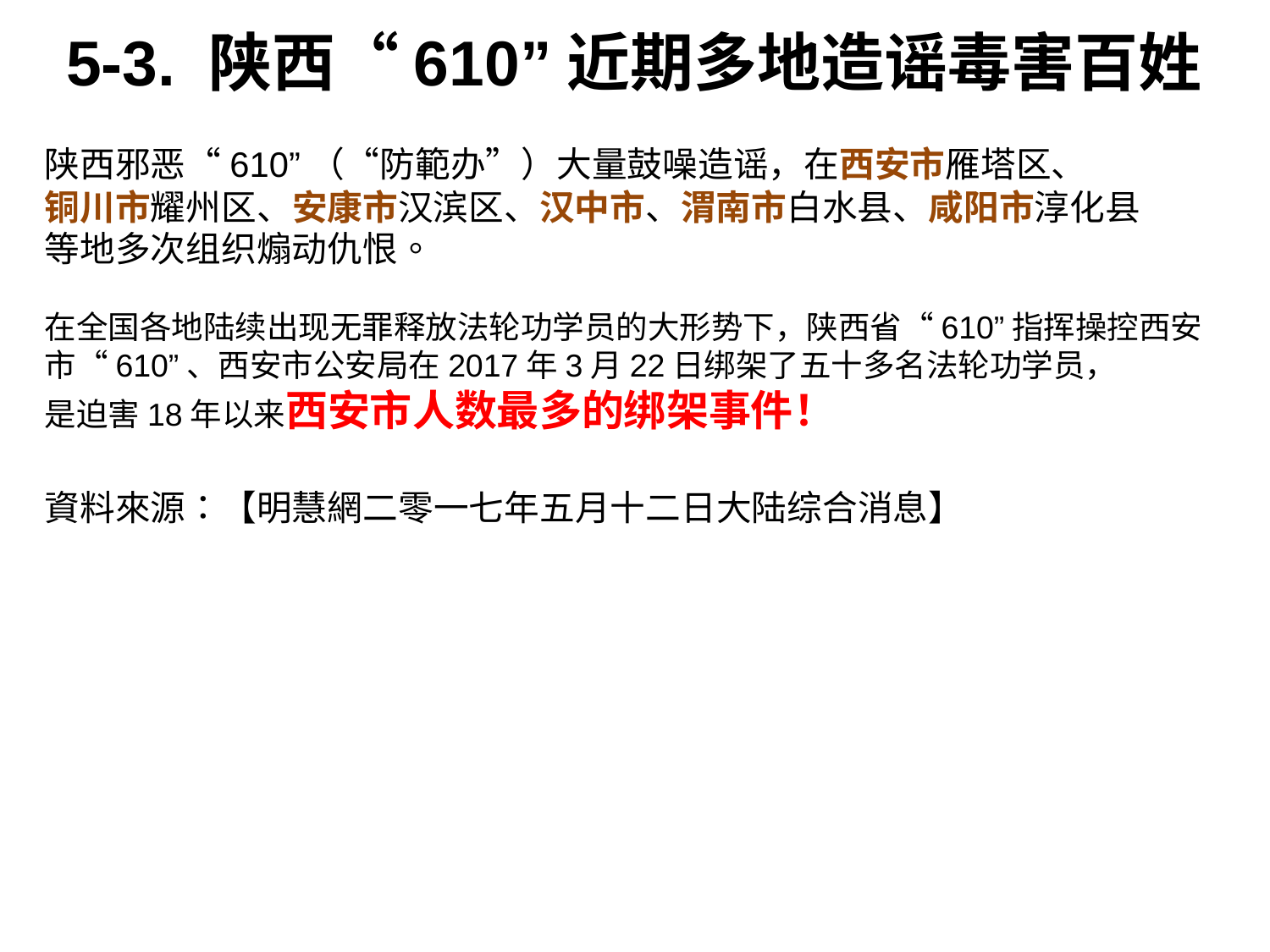

5-3. 陕西“610”近期多地造谣毒害百姓
陕西邪恶“610”（“防範办”）大量鼓噪造谣，在西安市雁塔区、
铜川市耀州区、安康市汉滨区、汉中市、渭南市白水县、咸阳市淳化县
等地多次组织煽动仇恨。

在全国各地陆续出现无罪释放法轮功学员的大形势下，陕西省“610”指挥操控西安市“610”、西安市公安局在2017年3月22日绑架了五十多名法轮功学员，
是迫害18年以来西安市人数最多的绑架事件！

資料來源：【明慧網二零一七年五月十二日大陆综合消息】